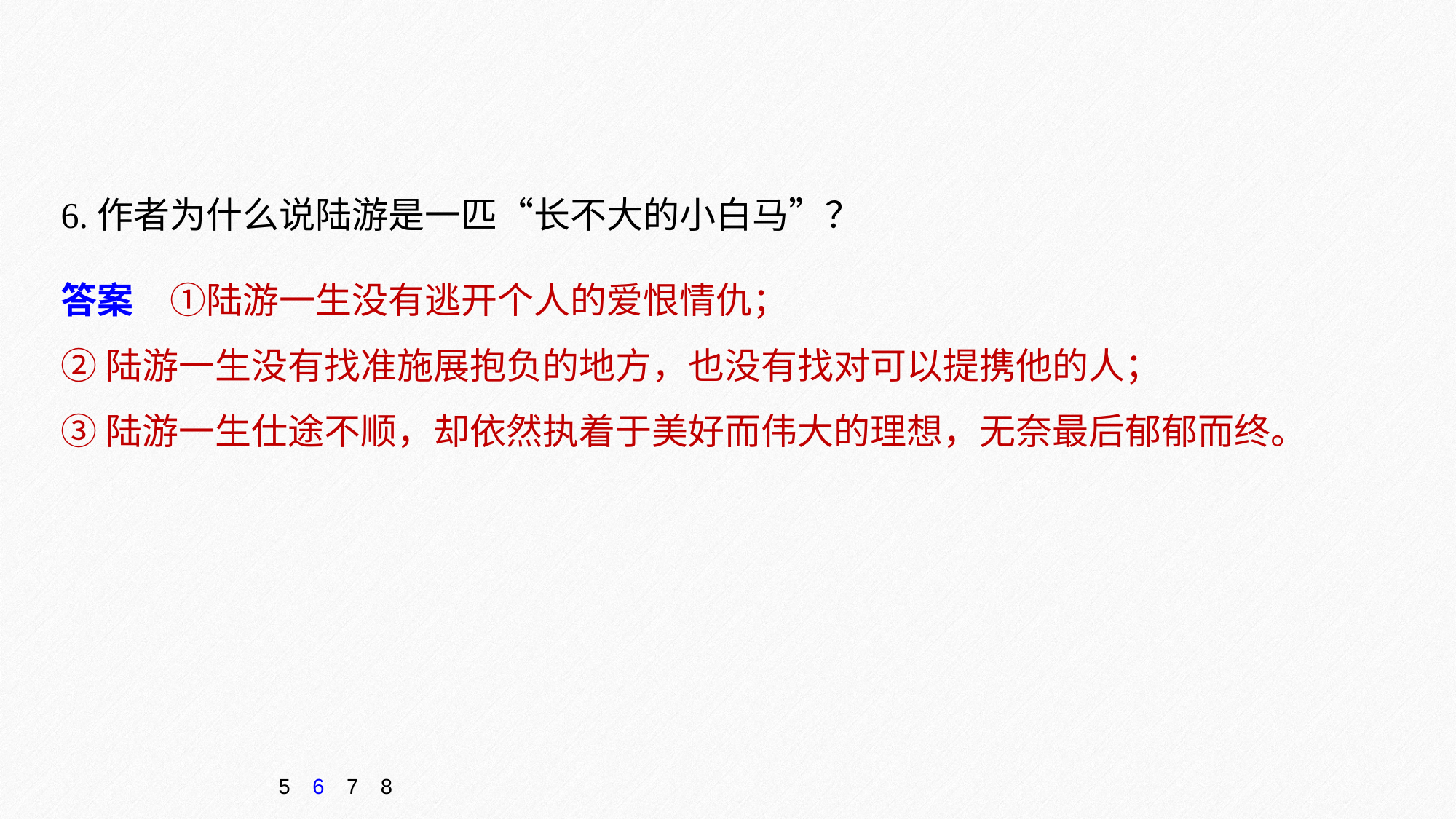

6.作者为什么说陆游是一匹“长不大的小白马”？
答案　①陆游一生没有逃开个人的爱恨情仇；
②陆游一生没有找准施展抱负的地方，也没有找对可以提携他的人；
③陆游一生仕途不顺，却依然执着于美好而伟大的理想，无奈最后郁郁而终。
5
6
7
8